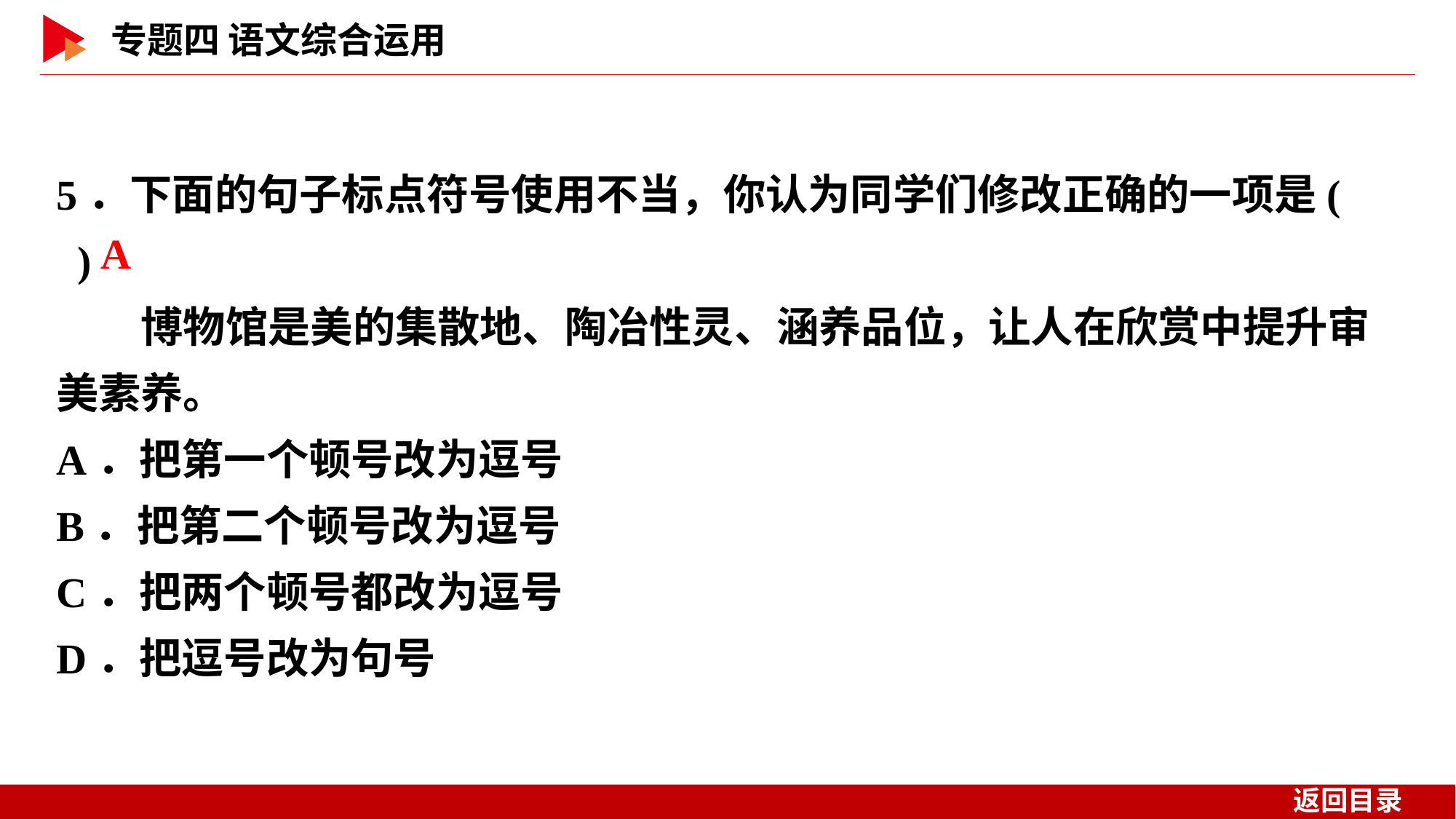

5．下面的句子标点符号使用不当，你认为同学们修改正确的一项是(        )
　　博物馆是美的集散地、陶冶性灵、涵养品位，让人在欣赏中提升审美素养。
A．把第一个顿号改为逗号
B．把第二个顿号改为逗号
C．把两个顿号都改为逗号
D．把逗号改为句号
   A